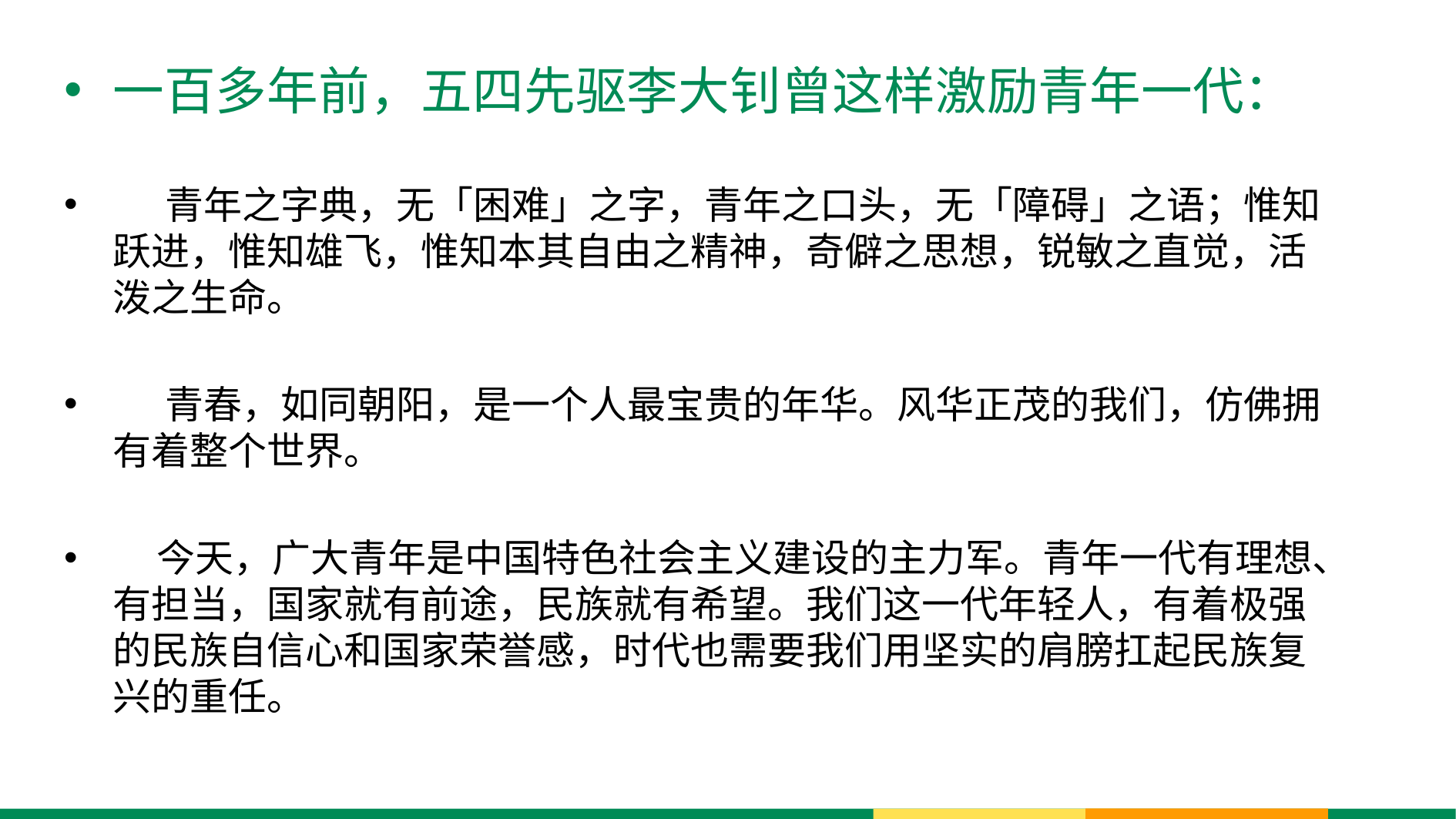

一百多年前，五四先驱李大钊曾这样激励青年一代：

     青年之字典，无「困难」之字，青年之口头，无「障碍」之语；惟知跃进，惟知雄飞，惟知本其自由之精神，奇僻之思想，锐敏之直觉，活泼之生命。

     青春，如同朝阳，是一个人最宝贵的年华。风华正茂的我们，仿佛拥有着整个世界。

    今天，广大青年是中国特色社会主义建设的主力军。青年一代有理想、有担当，国家就有前途，民族就有希望。我们这一代年轻人，有着极强的民族自信心和国家荣誉感，时代也需要我们用坚实的肩膀扛起民族复兴的重任。